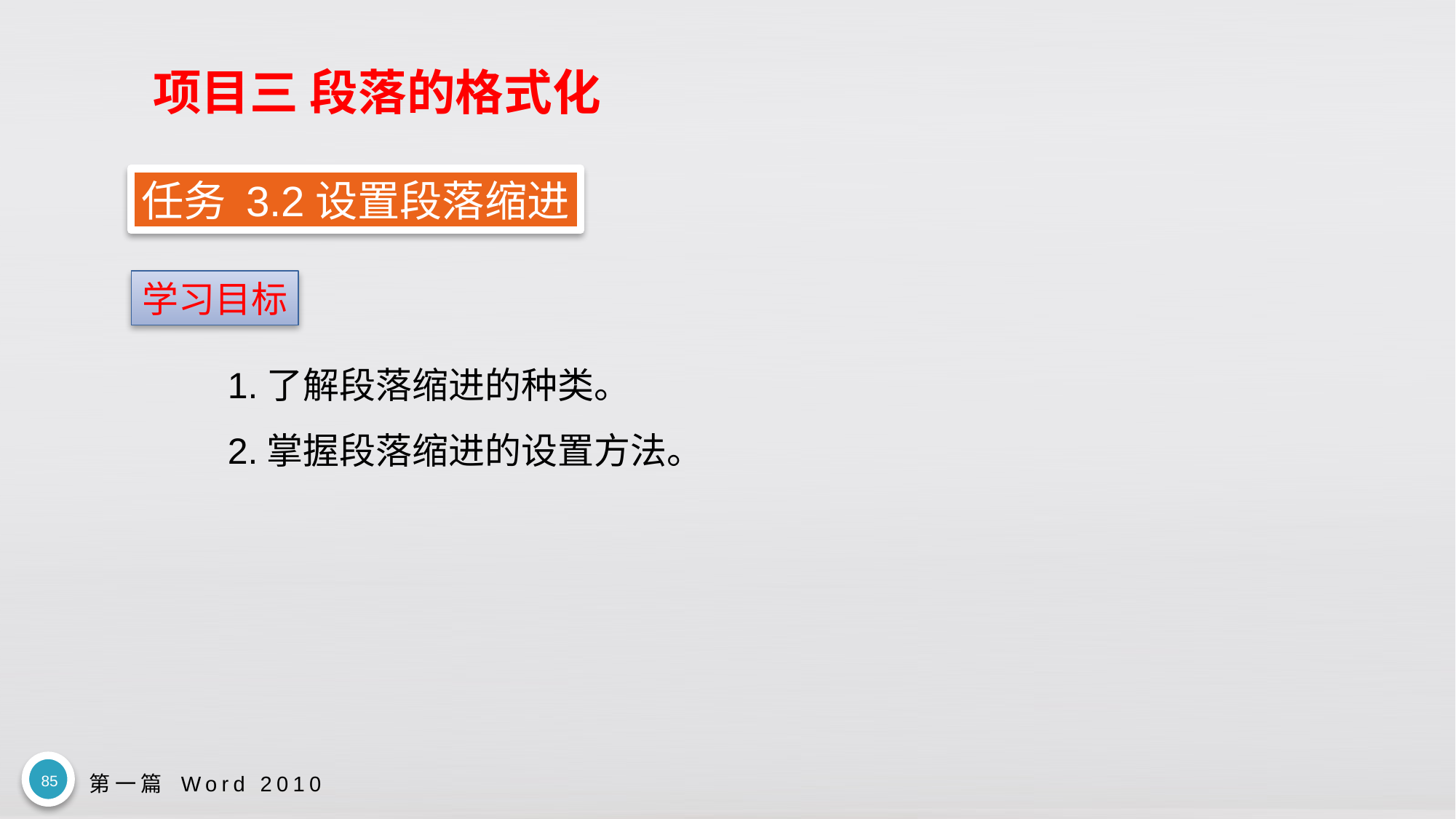

# 项目三 段落的格式化
任务 3.2设置段落缩进
学习目标
1.了解段落缩进的种类。
2.掌握段落缩进的设置方法。
85